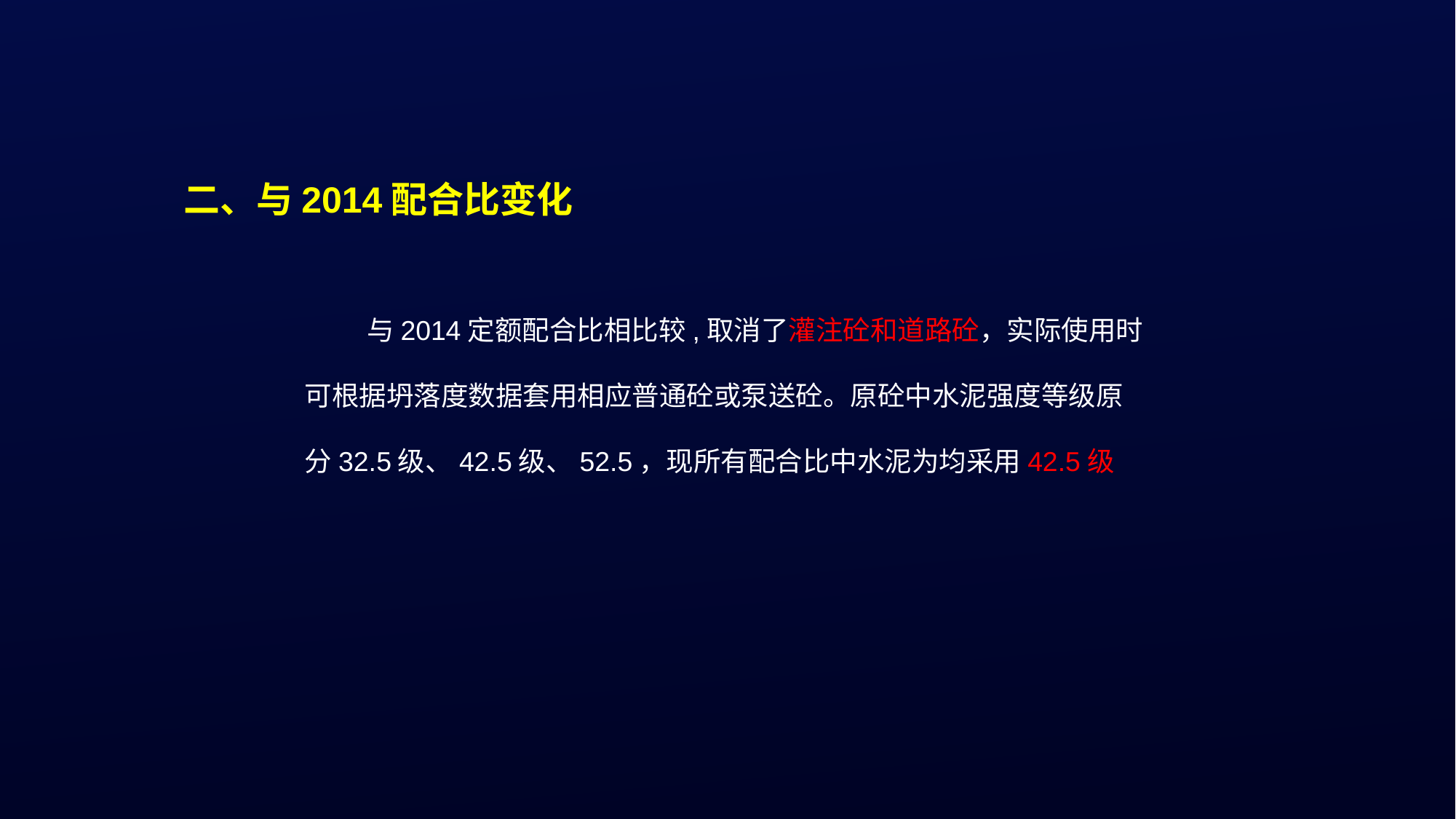

二、与2014配合比变化
         与2014定额配合比相比较,取消了灌注砼和道路砼，实际使用时可根据坍落度数据套用相应普通砼或泵送砼。原砼中水泥强度等级原分32.5级、42.5级、52.5，现所有配合比中水泥为均采用42.5级